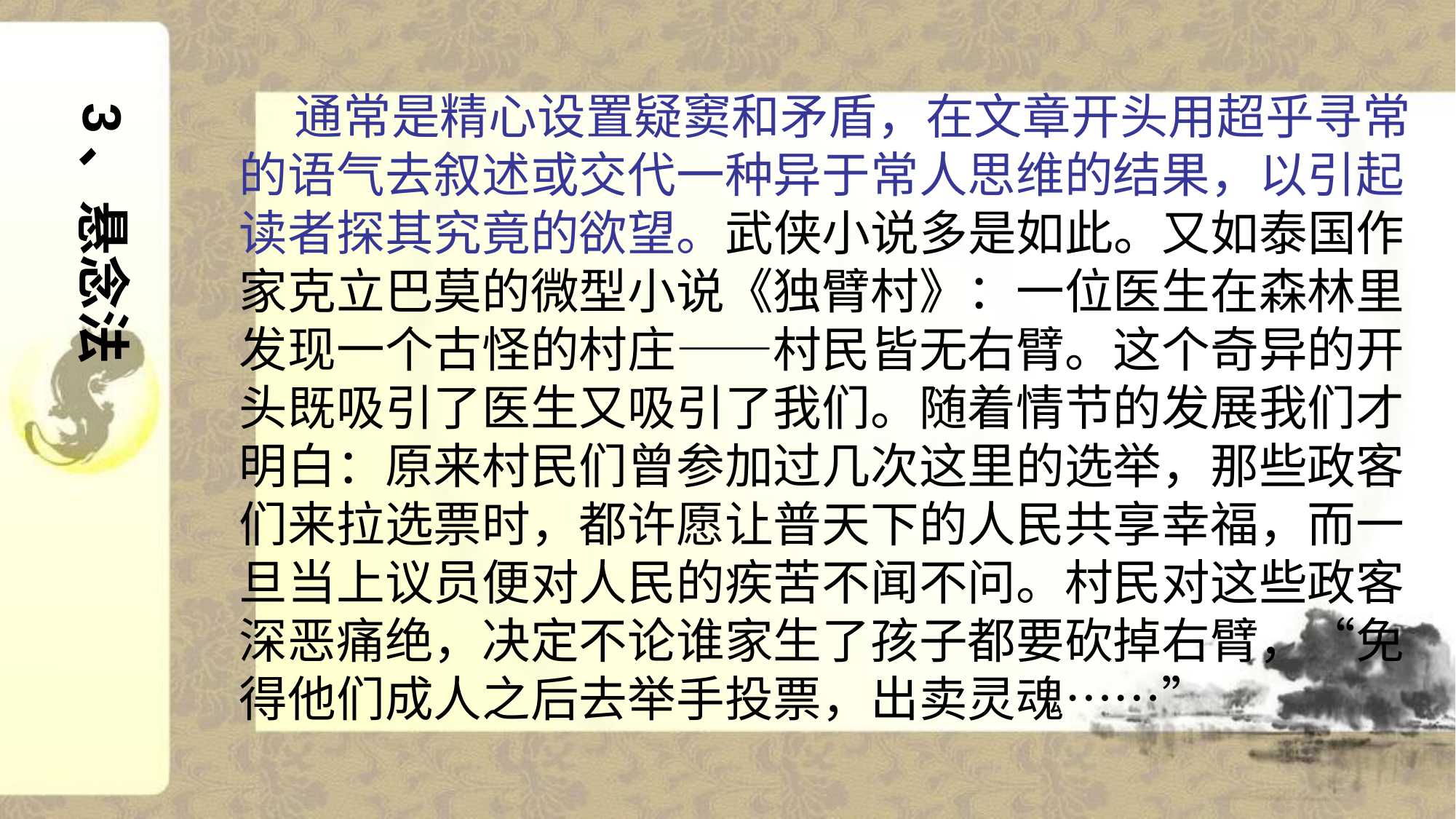

通常是精心设置疑窦和矛盾，在文章开头用超乎寻常的语气去叙述或交代一种异于常人思维的结果，以引起读者探其究竟的欲望。武侠小说多是如此。又如泰国作家克立巴莫的微型小说《独臂村》：一位医生在森林里发现一个古怪的村庄——村民皆无右臂。这个奇异的开头既吸引了医生又吸引了我们。随着情节的发展我们才明白：原来村民们曾参加过几次这里的选举，那些政客们来拉选票时，都许愿让普天下的人民共享幸福，而一旦当上议员便对人民的疾苦不闻不问。村民对这些政客深恶痛绝，决定不论谁家生了孩子都要砍掉右臂，“免得他们成人之后去举手投票，出卖灵魂……”
3、悬念法